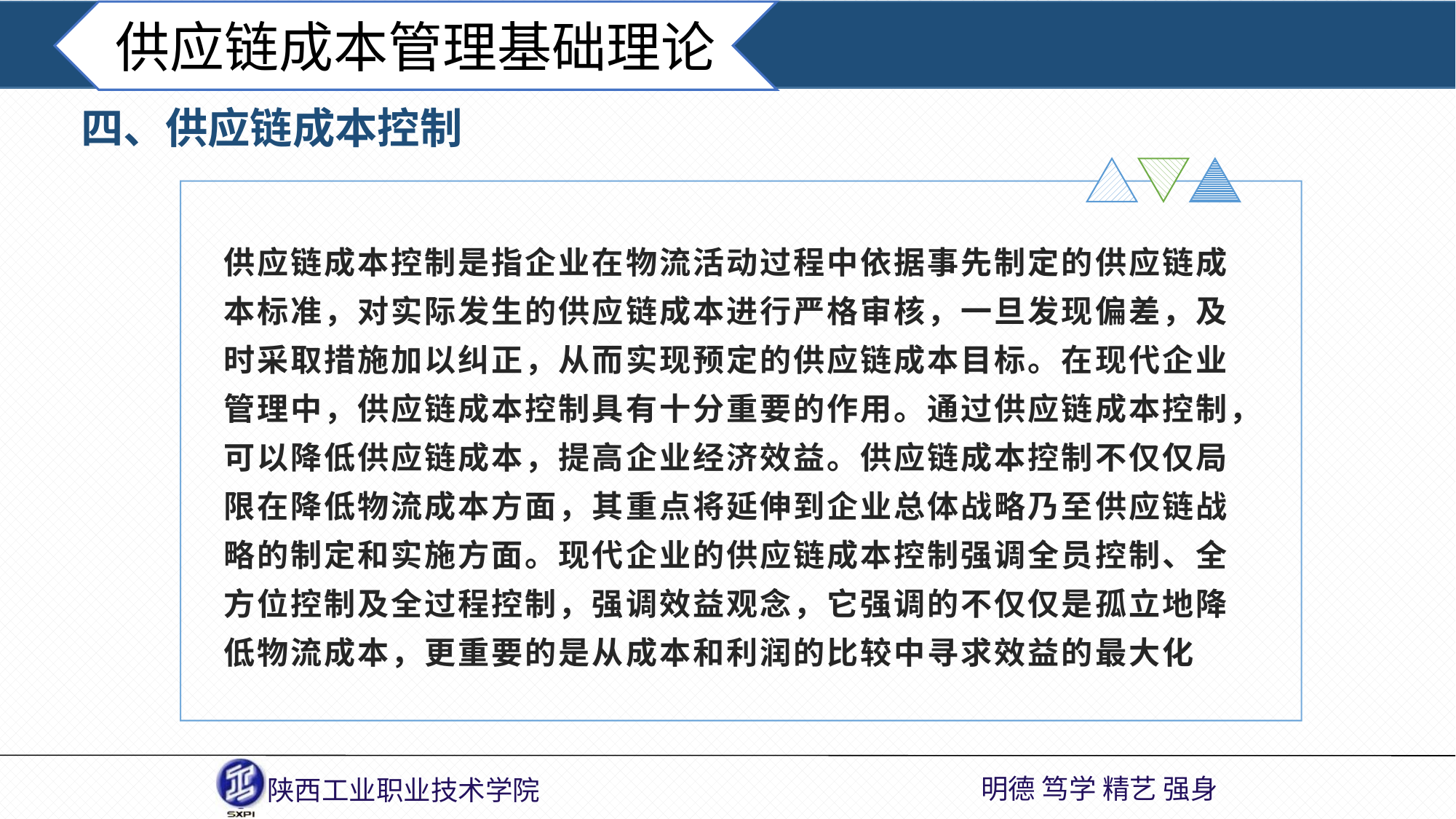

供应链成本管理基础理论
四、供应链成本控制

供应链成本控制是指企业在物流活动过程中依据事先制定的供应链成本标准，对实际发生的供应链成本进行严格审核，一旦发现偏差，及时采取措施加以纠正，从而实现预定的供应链成本目标。在现代企业管理中，供应链成本控制具有十分重要的作用。通过供应链成本控制，可以降低供应链成本，提高企业经济效益。供应链成本控制不仅仅局限在降低物流成本方面，其重点将延伸到企业总体战略乃至供应链战略的制定和实施方面。现代企业的供应链成本控制强调全员控制、全方位控制及全过程控制，强调效益观念，它强调的不仅仅是孤立地降低物流成本，更重要的是从成本和利润的比较中寻求效益的最大化